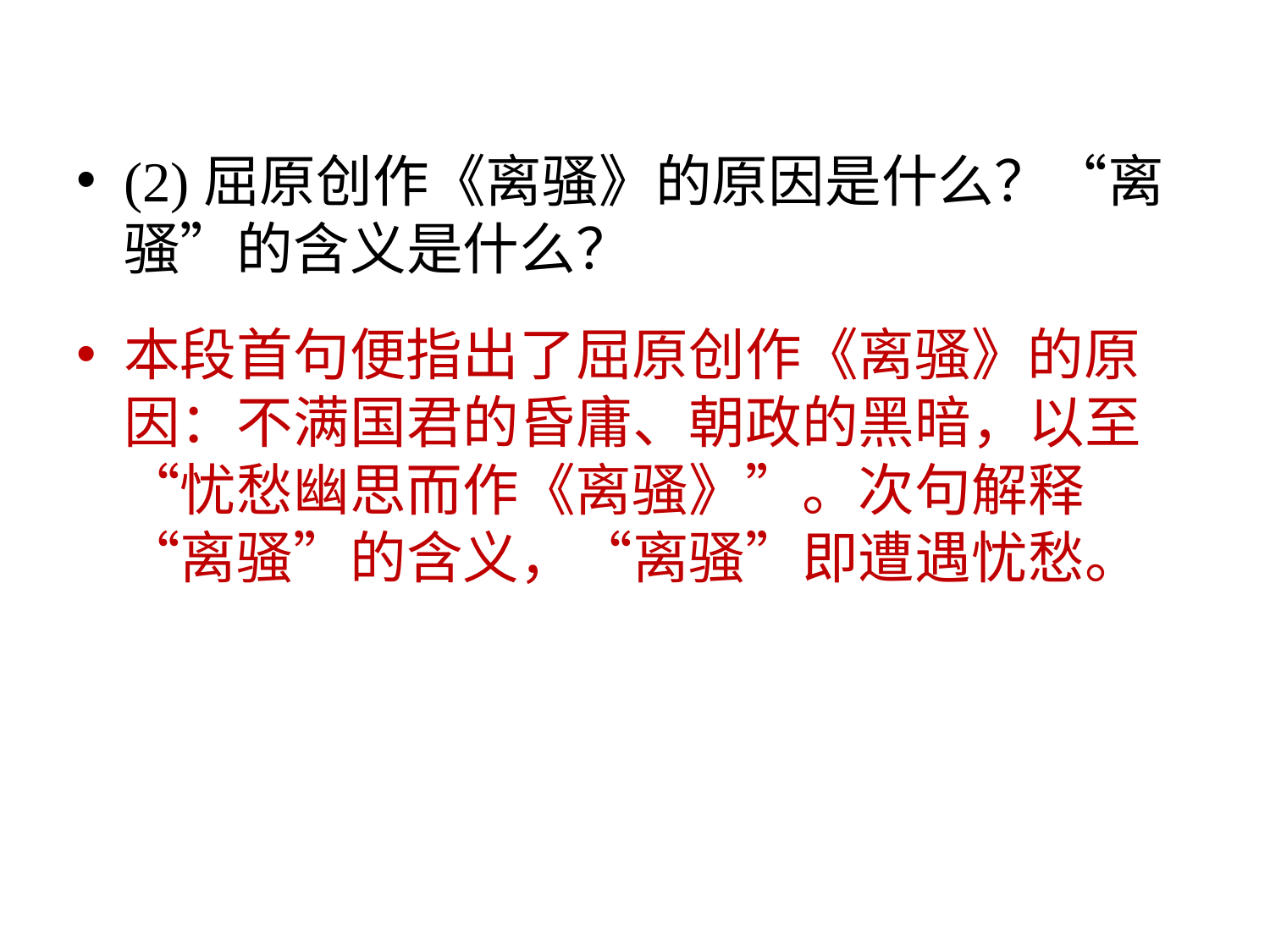

(2)屈原创作《离骚》的原因是什么？“离骚”的含义是什么？

本段首句便指出了屈原创作《离骚》的原因：不满国君的昏庸、朝政的黑暗，以至“忧愁幽思而作《离骚》”。次句解释“离骚”的含义，“离骚”即遭遇忧愁。